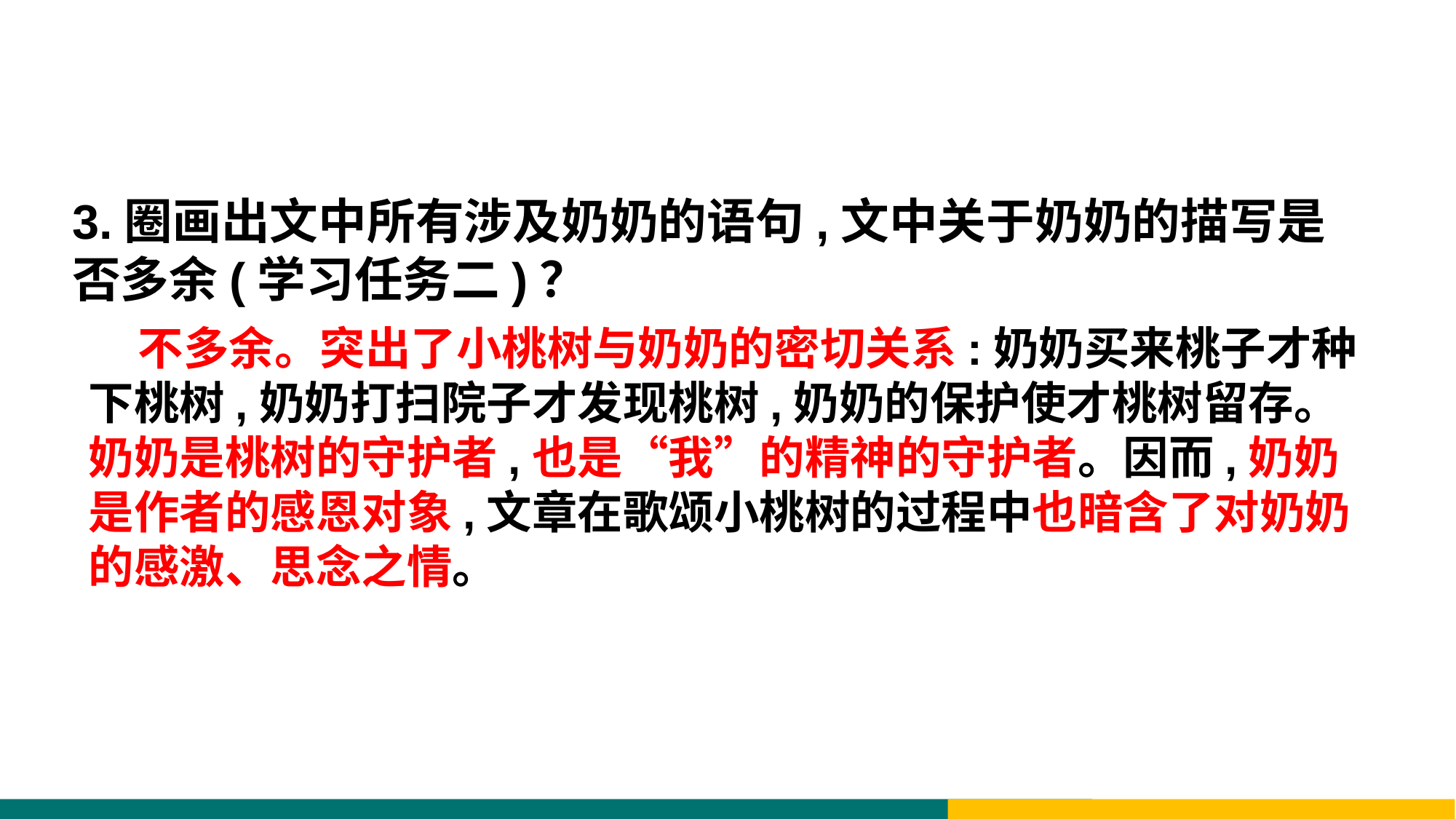

3.圈画出文中所有涉及奶奶的语句,文中关于奶奶的描写是否多余(学习任务二)？
    不多余。突出了小桃树与奶奶的密切关系:奶奶买来桃子才种下桃树,奶奶打扫院子才发现桃树,奶奶的保护使才桃树留存。奶奶是桃树的守护者,也是“我”的精神的守护者。因而,奶奶是作者的感恩对象,文章在歌颂小桃树的过程中也暗含了对奶奶的感激、思念之情。